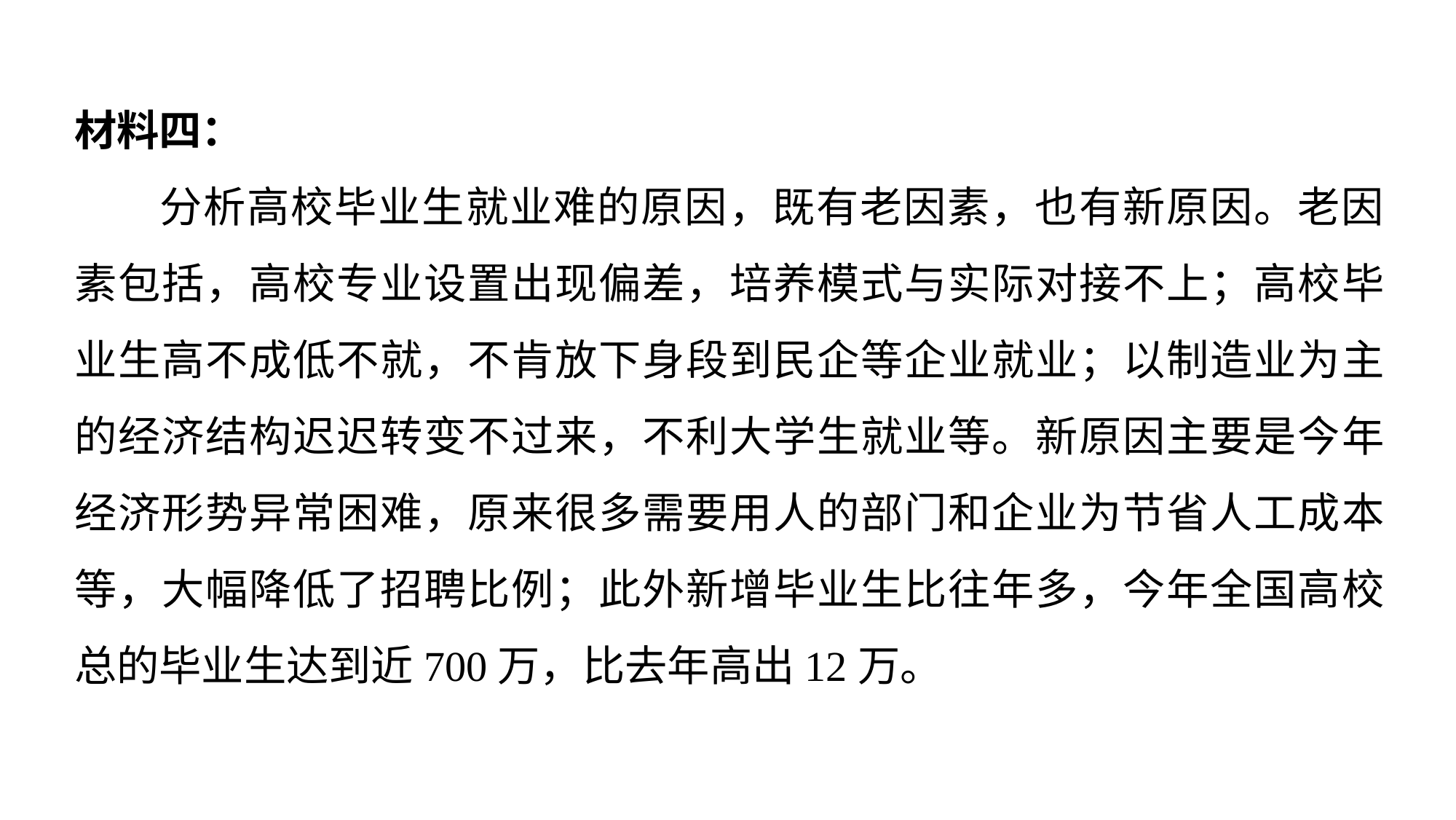

材料四：
分析高校毕业生就业难的原因，既有老因素，也有新原因。老因素包括，高校专业设置出现偏差，培养模式与实际对接不上；高校毕业生高不成低不就，不肯放下身段到民企等企业就业；以制造业为主的经济结构迟迟转变不过来，不利大学生就业等。新原因主要是今年经济形势异常困难，原来很多需要用人的部门和企业为节省人工成本等，大幅降低了招聘比例；此外新增毕业生比往年多，今年全国高校总的毕业生达到近700万，比去年高出12万。